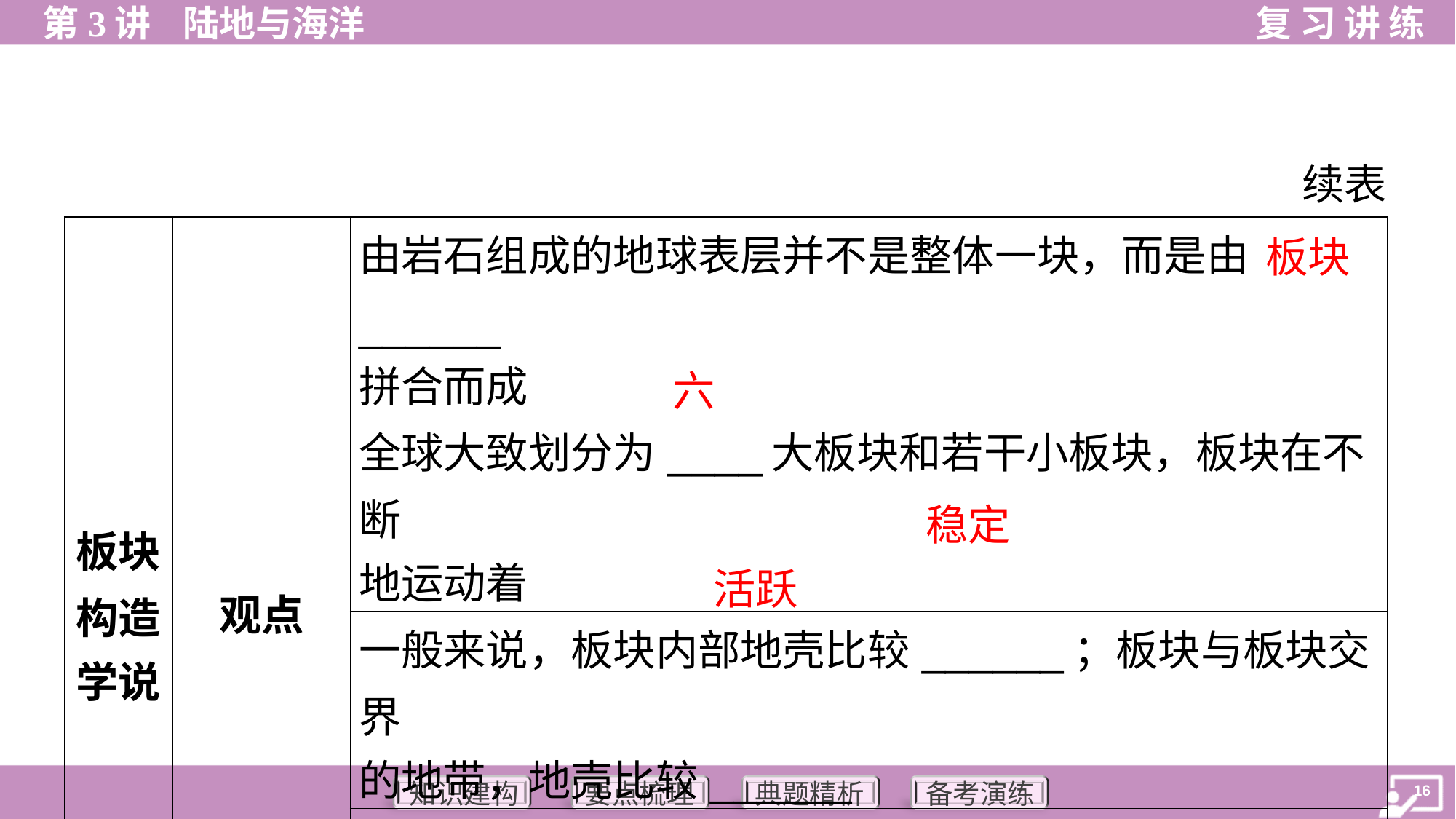

续表
| 板块 构造 学说 | 观点 | 由岩石组成的地球表层并不是整体一块，而是由\_\_\_\_\_\_ 拼合而成 |
| --- | --- | --- |
|  |  | 全球大致划分为\_\_\_\_大板块和若干小板块，板块在不断 地运动着 |
|  |  | 一般来说，板块内部地壳比较\_\_\_\_\_\_；板块与板块交界 的地带，地壳比较\_\_\_\_\_\_ |
|  |  | 世界上的火山、地震，集中分布在板块交界的地带 |
板块
六
稳定
活跃